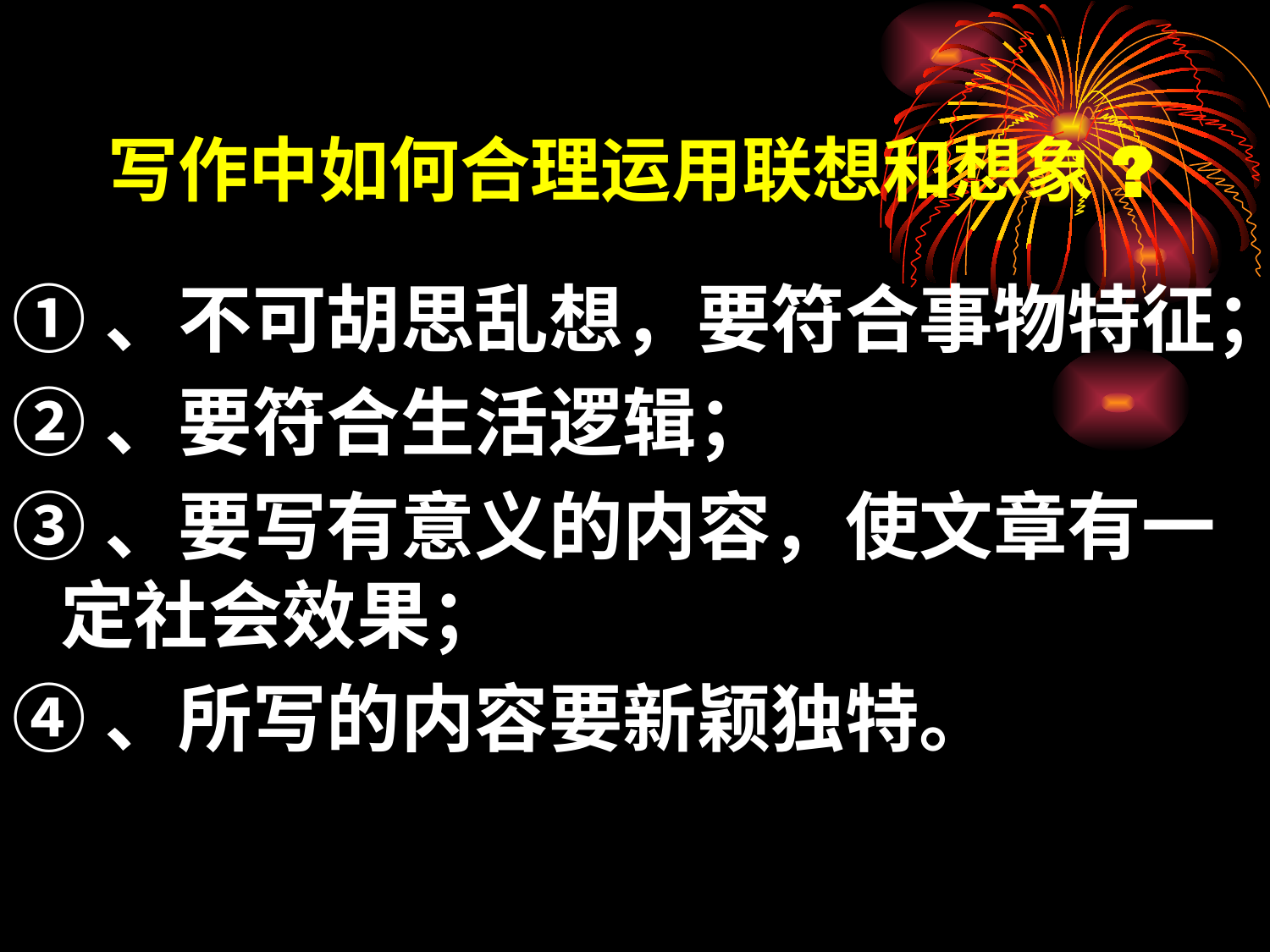

# 写作中如何合理运用联想和想象?
①、不可胡思乱想，要符合事物特征；
②、要符合生活逻辑；
③、要写有意义的内容，使文章有一定社会效果；
④、所写的内容要新颖独特。